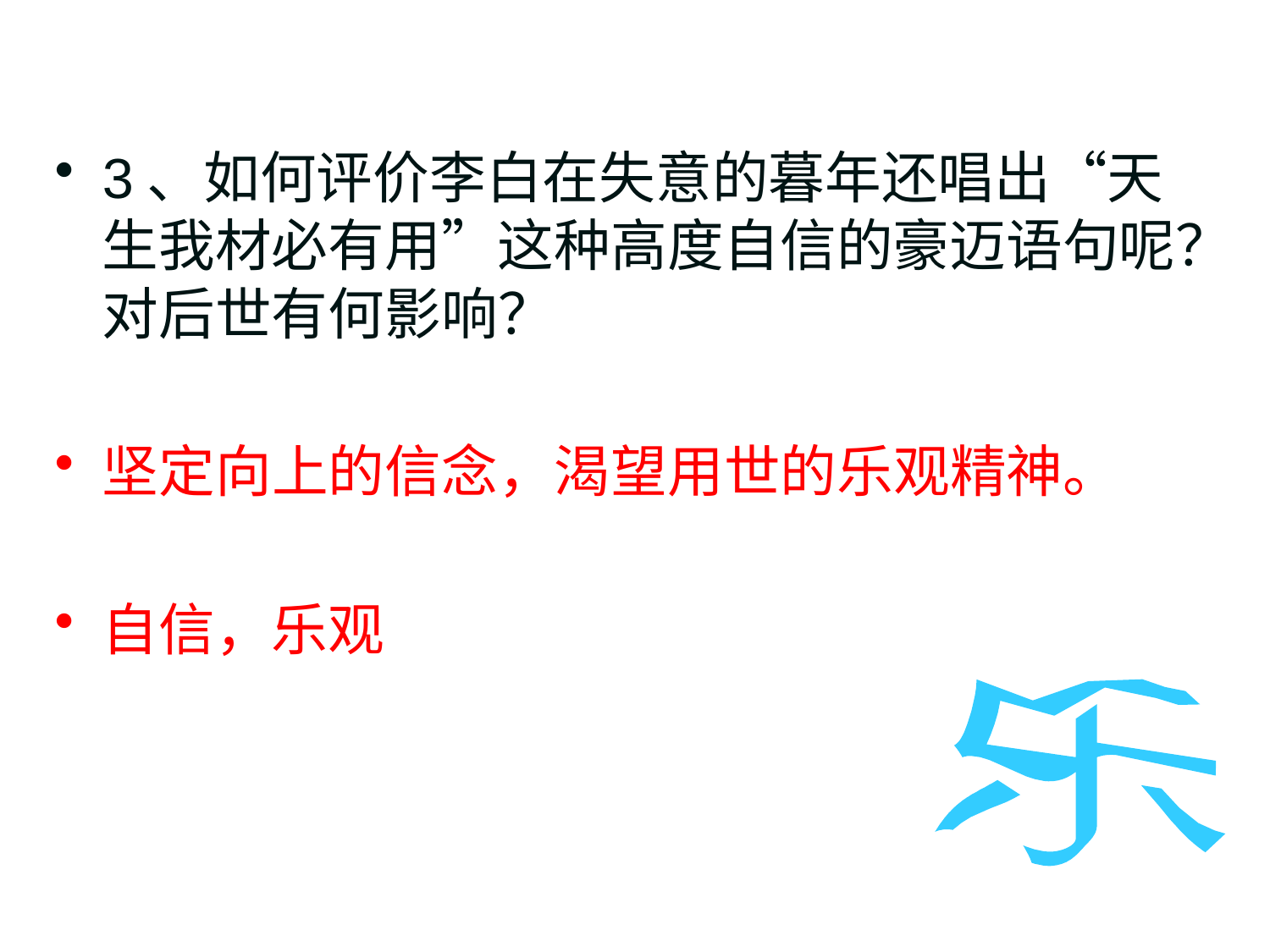

# 3、如何评价李白在失意的暮年还唱出“天生我材必有用”这种高度自信的豪迈语句呢？对后世有何影响？

坚定向上的信念，渴望用世的乐观精神。

自信，乐观
乐